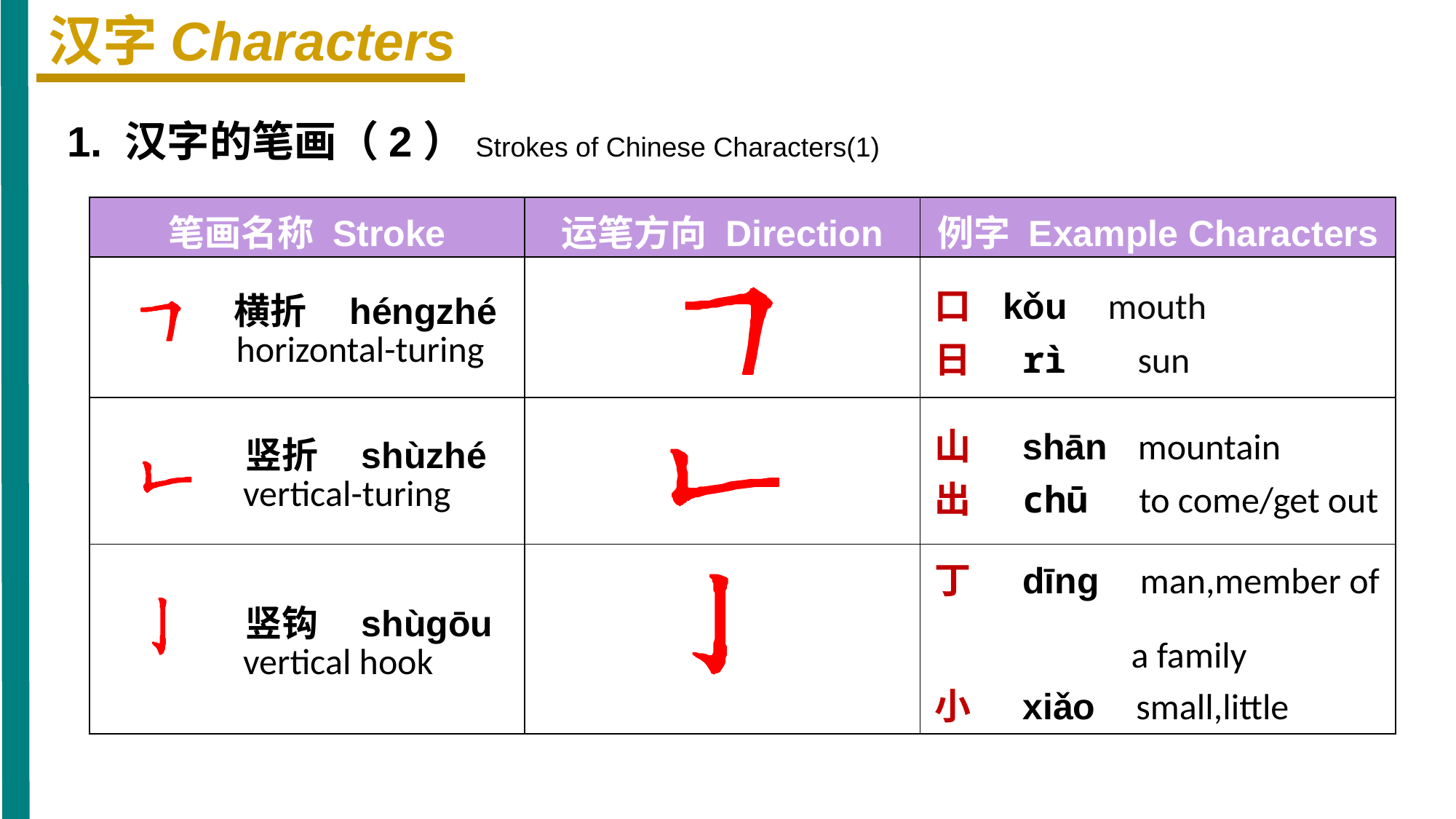

汉字Characters
1. 汉字的笔画（2）Strokes of Chinese Characters(1)
| 笔画名称 Stroke | 运笔方向 Direction | 例字 Example Characters |
| --- | --- | --- |
| 横折 hénɡzhé horizontal-turing |  | 口 kǒu mouth 日 rì sun |
| 竖折 shùzhé vertical-turing |  | 山 shān mountain 出 chū to come/get out |
| 竖钩 shùɡōu vertical hook |  | 丁 dīnɡ man,member of a family 小 xiǎo small,little |